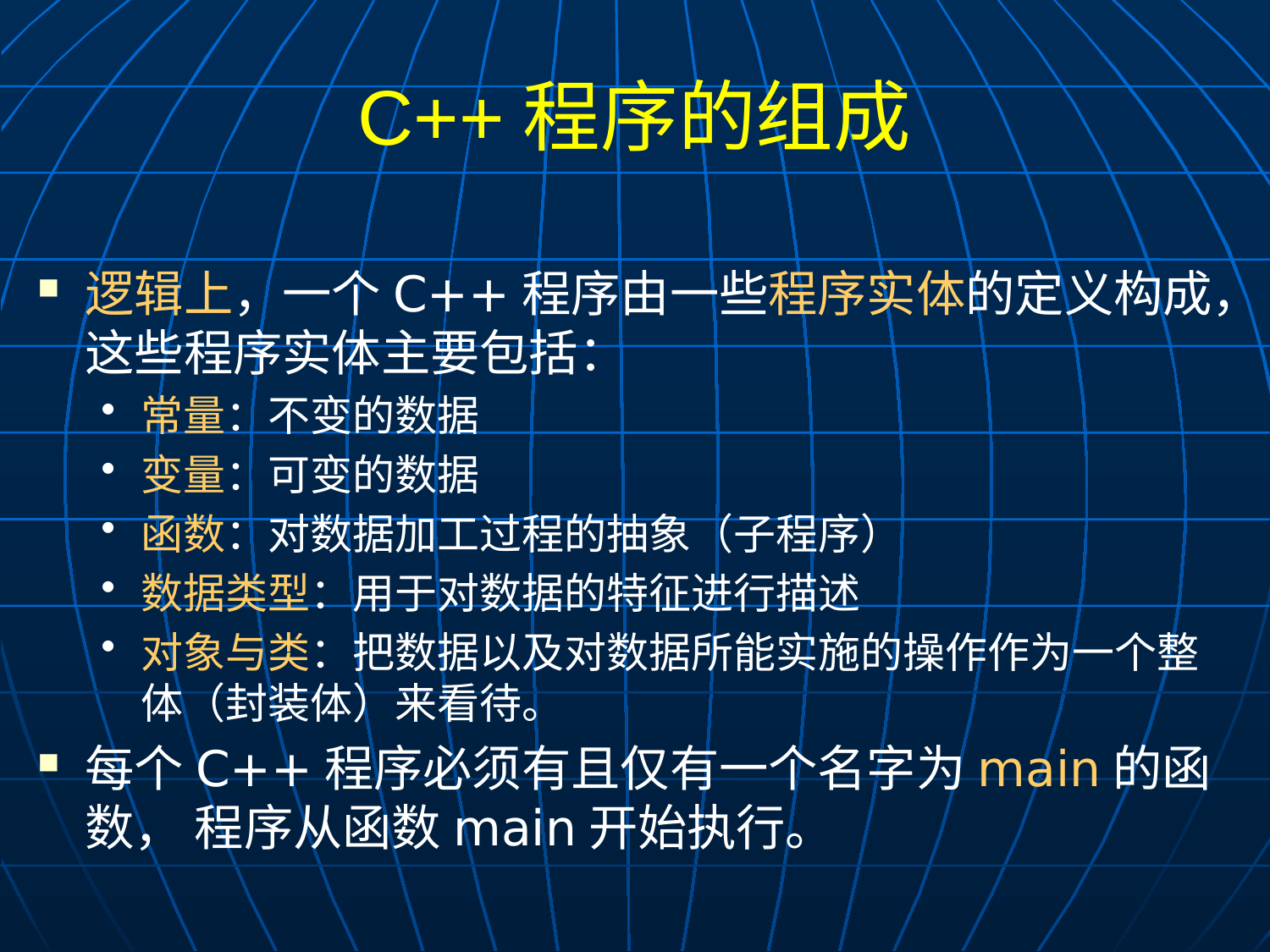

# C++程序的组成
逻辑上，一个C++程序由一些程序实体的定义构成，这些程序实体主要包括：
常量：不变的数据
变量：可变的数据
函数：对数据加工过程的抽象（子程序）
数据类型：用于对数据的特征进行描述
对象与类：把数据以及对数据所能实施的操作作为一个整体（封装体）来看待。
每个C++程序必须有且仅有一个名字为main的函数， 程序从函数main开始执行。